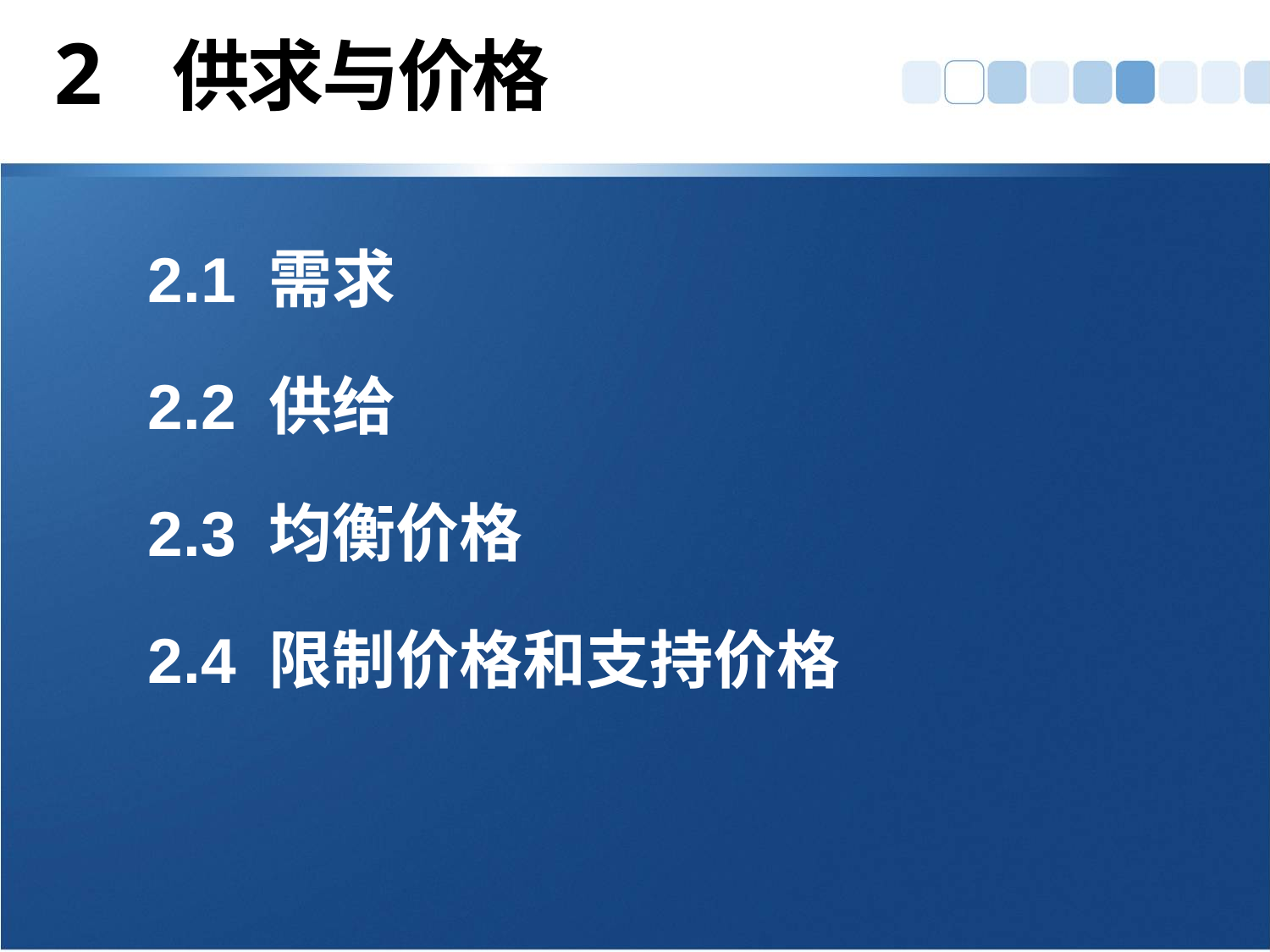

# 2 供求与价格
2.1 需求
2.2 供给
2.3 均衡价格
2.4 限制价格和支持价格